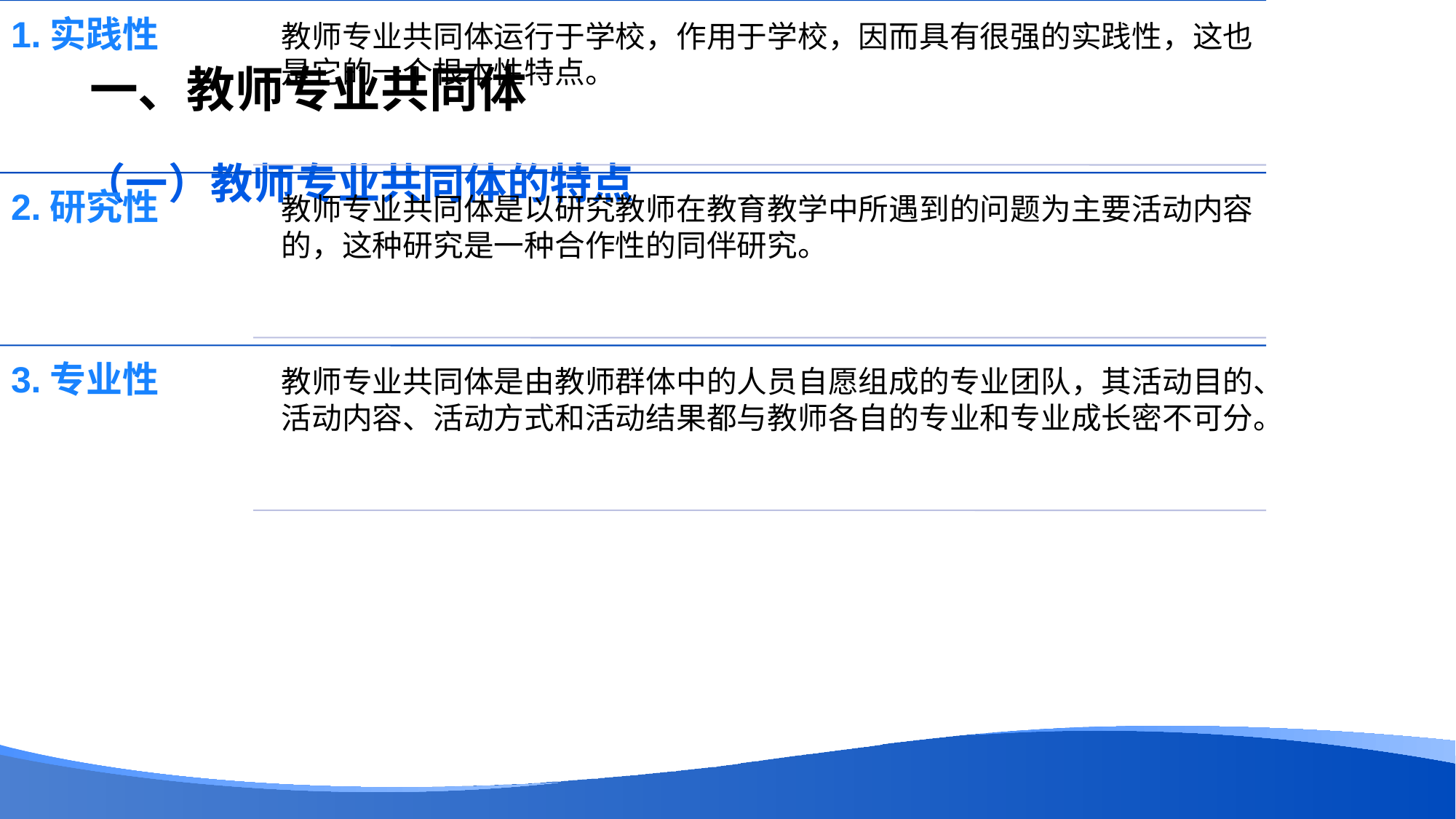

# 一、教师专业共同体
（一）教师专业共同体的特点
1.实践性
教师专业共同体运行于学校，作用于学校，因而具有很强的实践性，这也是它的一个根本性特点。
2.研究性
教师专业共同体是以研究教师在教育教学中所遇到的问题为主要活动内容的，这种研究是一种合作性的同伴研究。
3.专业性
教师专业共同体是由教师群体中的人员自愿组成的专业团队，其活动目的、活动内容、活动方式和活动结果都与教师各自的专业和专业成长密不可分。